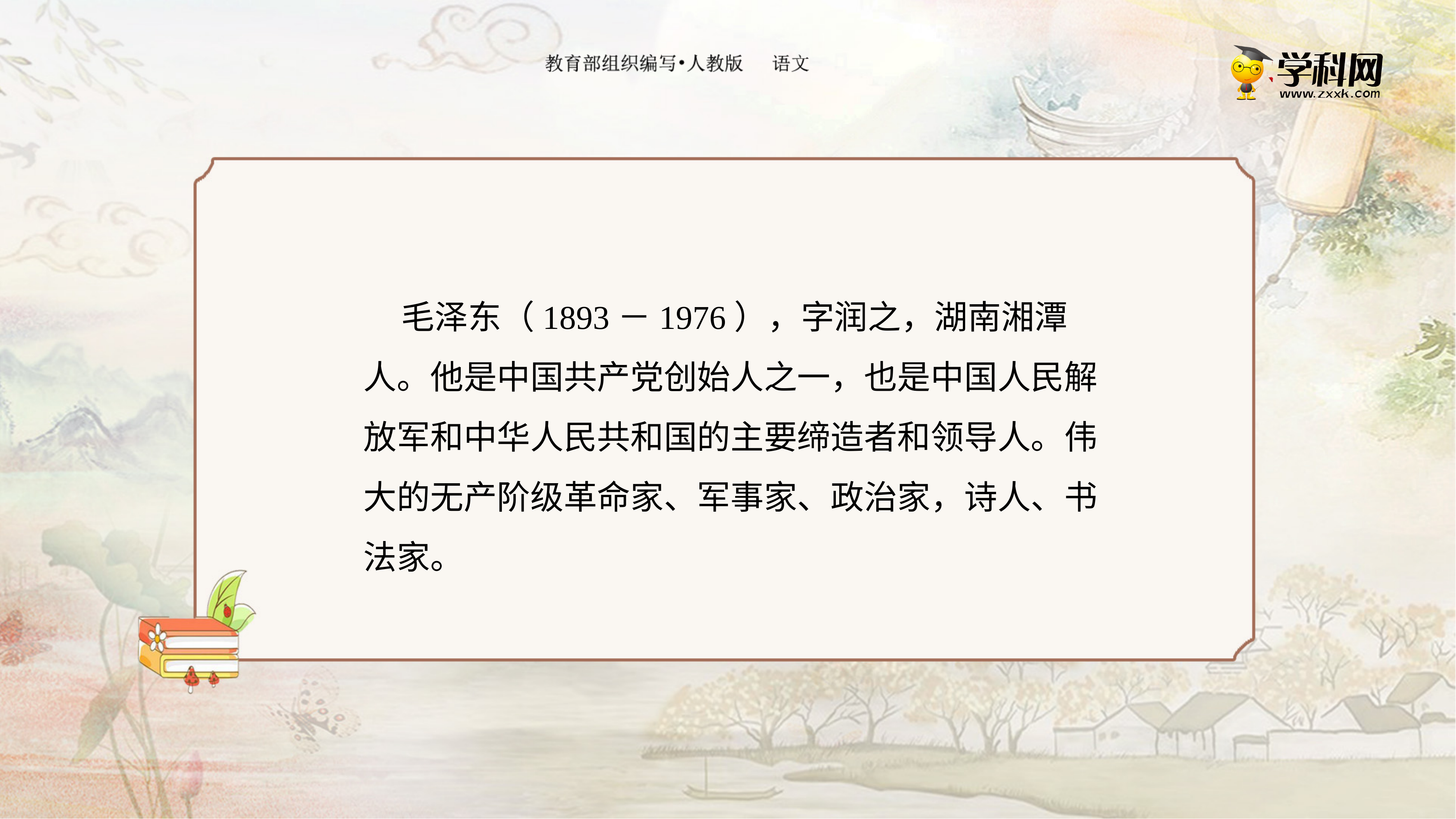

毛泽东（1893－1976），字润之，湖南湘潭人。他是中国共产党创始人之一，也是中国人民解放军和中华人民共和国的主要缔造者和领导人。伟大的无产阶级革命家、军事家、政治家，诗人、书法家。